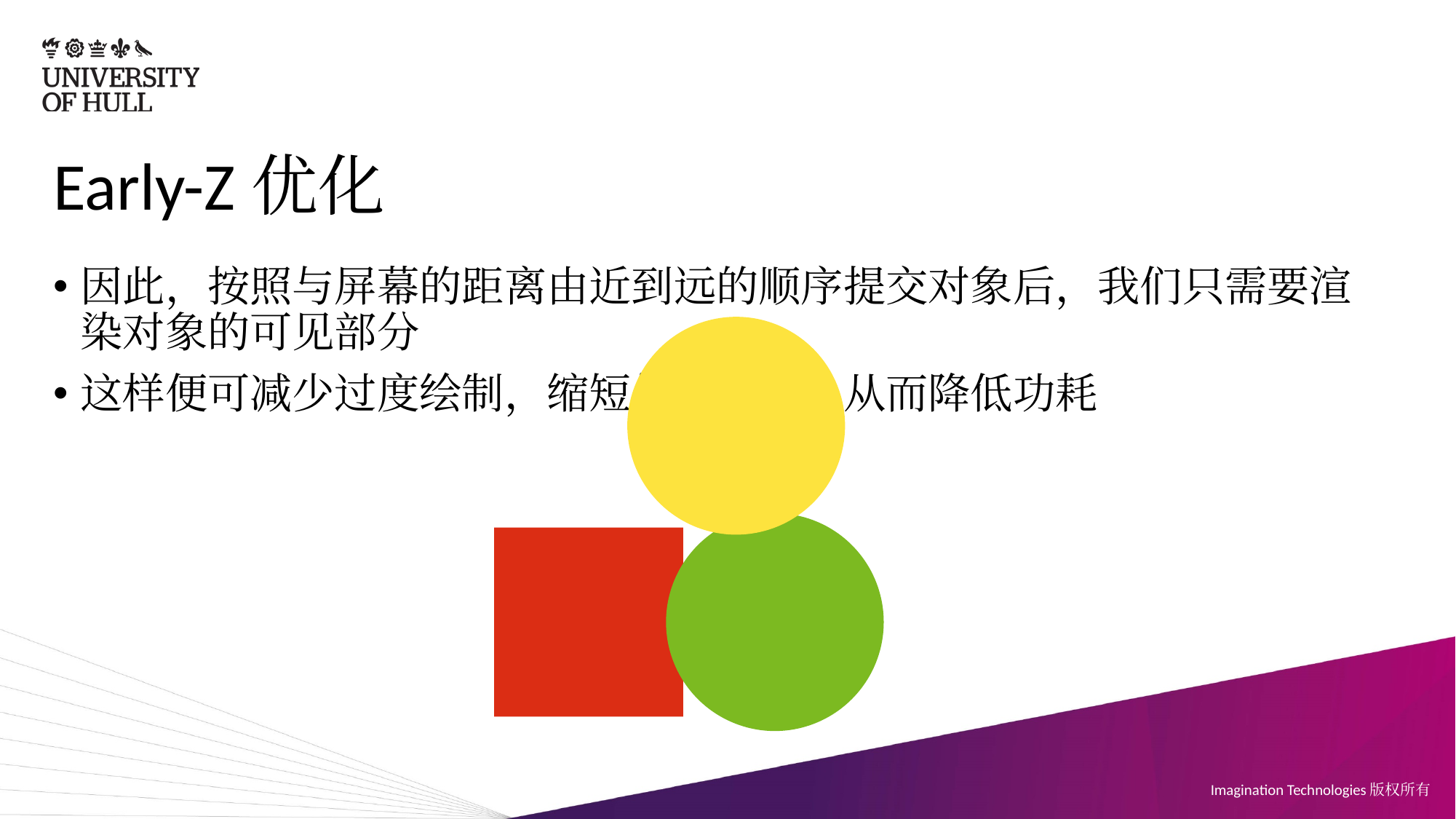

# Early-Z优化
因此，按照与屏幕的距离由近到远的顺序提交对象后，我们只需要渲染对象的可见部分
这样便可减少过度绘制，缩短处理时间，从而降低功耗